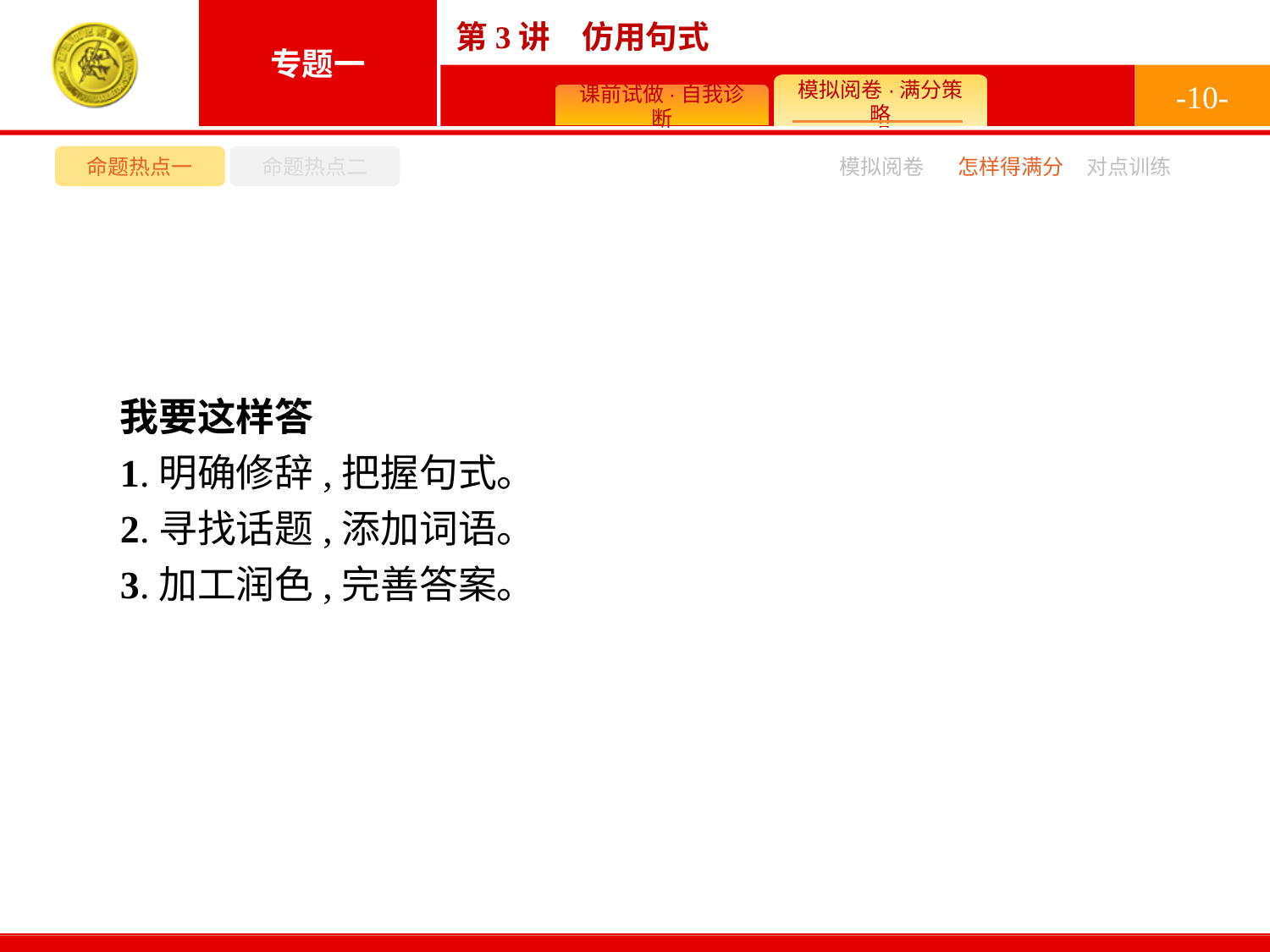

-10-
命题热点一
命题热点二
模拟阅卷
怎样得满分
对点训练
我要这样答
1.明确修辞,把握句式。
2.寻找话题,添加词语。
3.加工润色,完善答案。